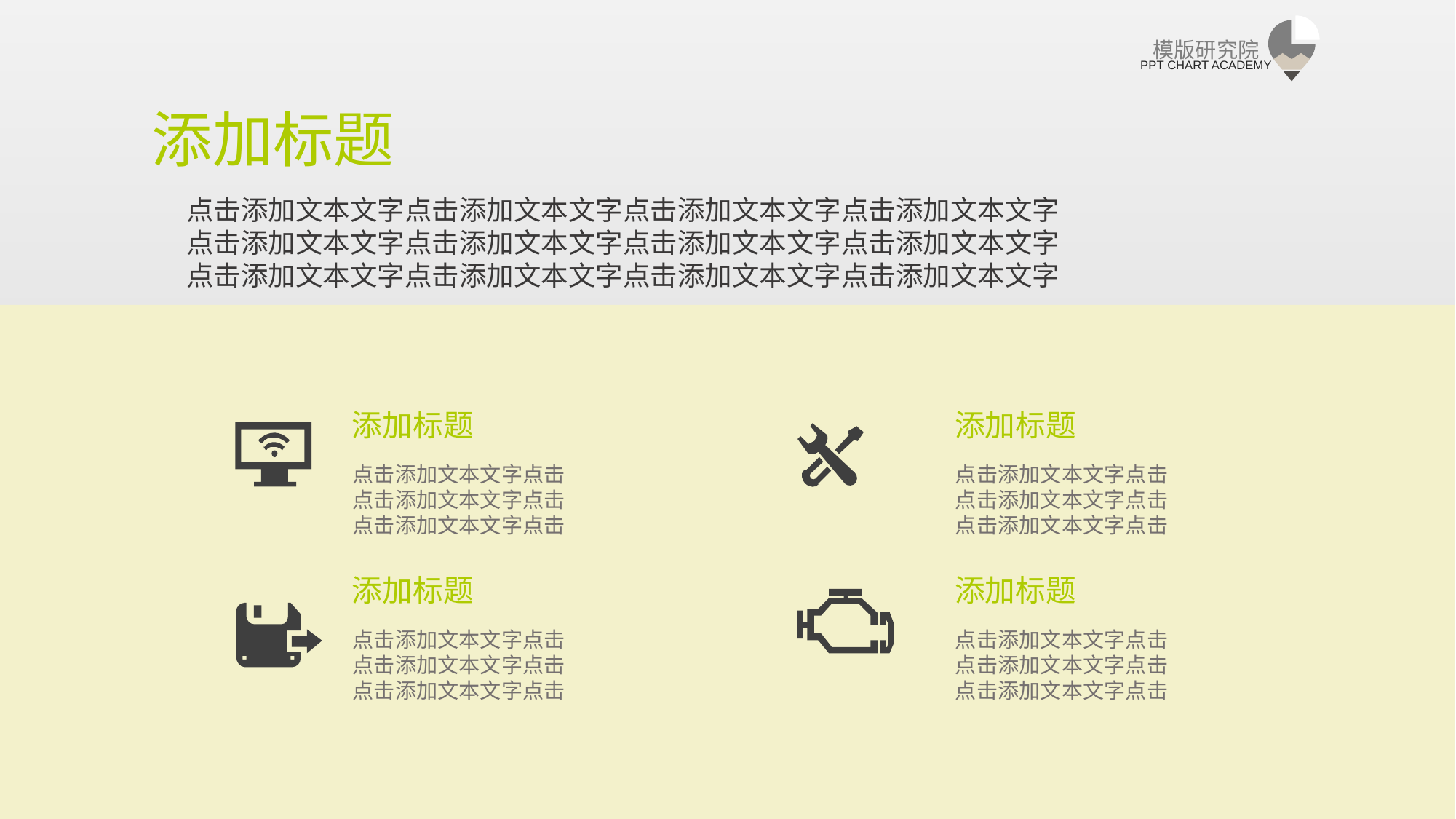

模版研究院
PPT CHART ACADEMY
添加标题
点击添加文本文字点击添加文本文字点击添加文本文字点击添加文本文字
点击添加文本文字点击添加文本文字点击添加文本文字点击添加文本文字
点击添加文本文字点击添加文本文字点击添加文本文字点击添加文本文字

添加标题
添加标题

点击添加文本文字点击
点击添加文本文字点击
点击添加文本文字点击
点击添加文本文字点击
点击添加文本文字点击
点击添加文本文字点击
添加标题
添加标题

点击添加文本文字点击
点击添加文本文字点击
点击添加文本文字点击
点击添加文本文字点击
点击添加文本文字点击
点击添加文本文字点击